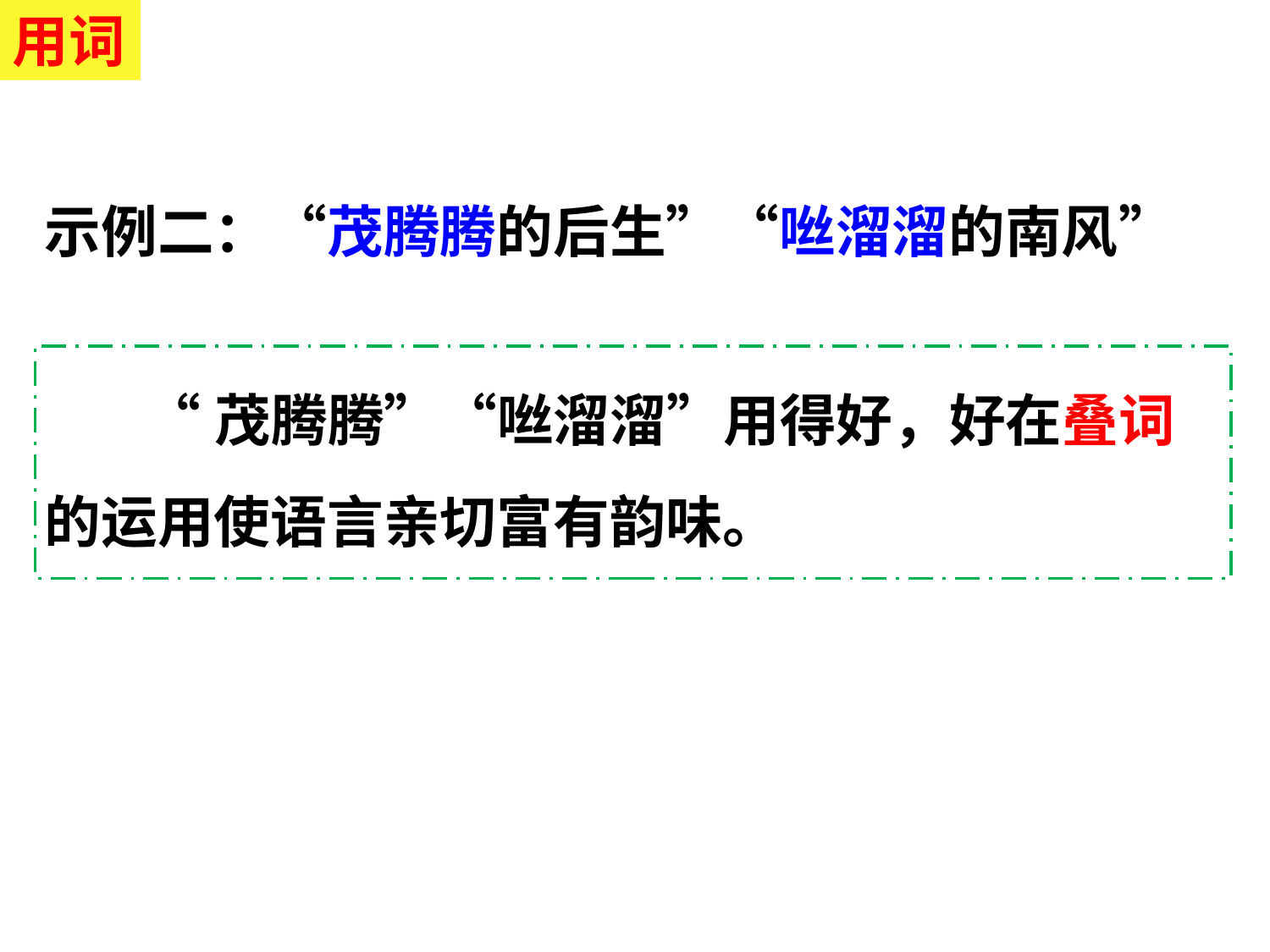

用词
示例二：“茂腾腾的后生”“咝溜溜的南风”
“茂腾腾”“咝溜溜”用得好，好在叠词的运用使语言亲切富有韵味。